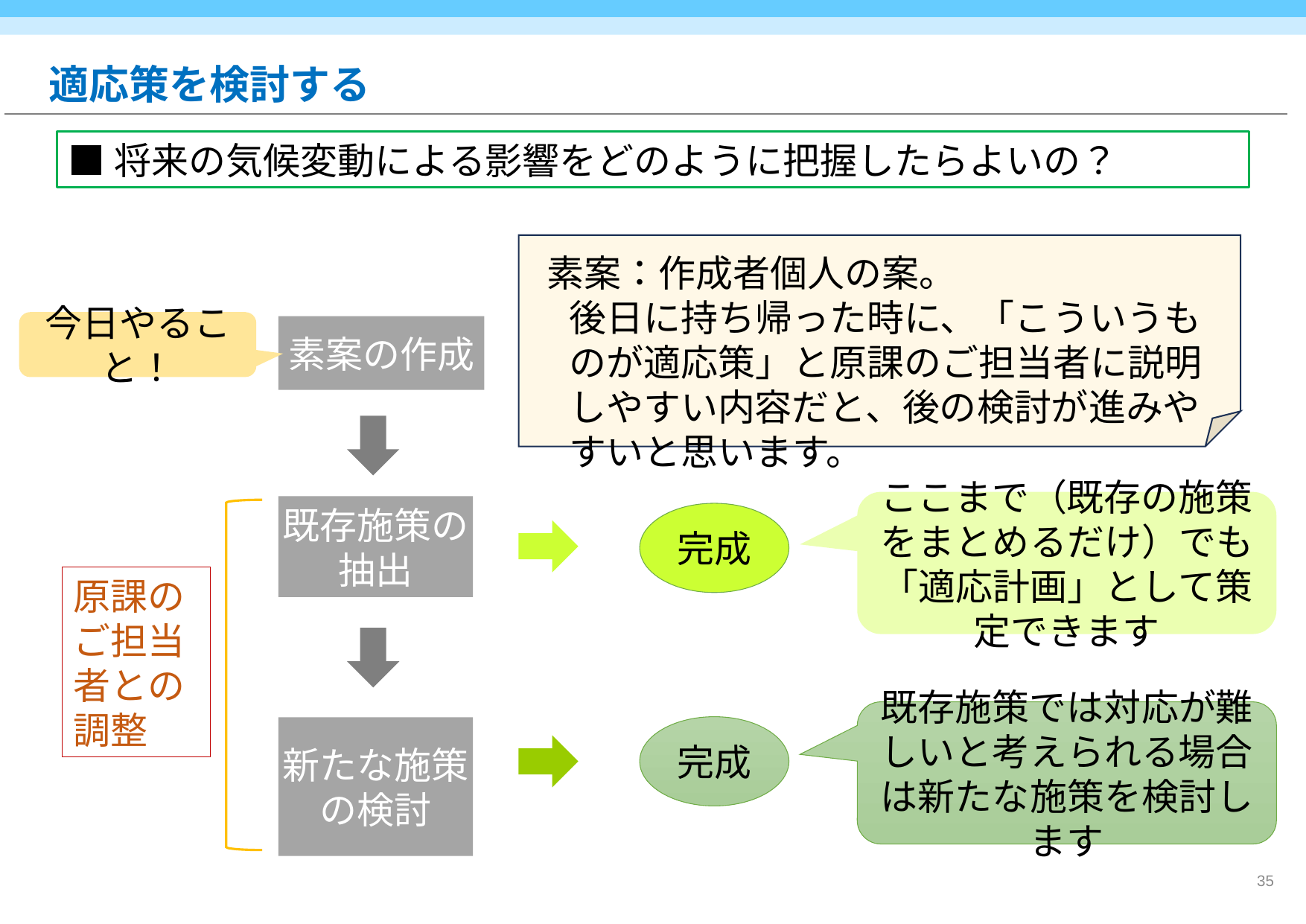

# 適応策を検討する
■将来の気候変動による影響をどのように把握したらよいの？

素案：作成者個人の案。
後日に持ち帰った時に、「こういうものが適応策」と原課のご担当者に説明しやすい内容だと、後の検討が進みやすいと思います。
今日やること！
素案の作成

ここまで（既存の施策をまとめるだけ）でも「適応計画」として策定できます
既存施策の抽出

完成

原課のご担当者との調整

既存施策では対応が難しいと考えられる場合は新たな施策を検討します
完成
新たな施策の検討

35